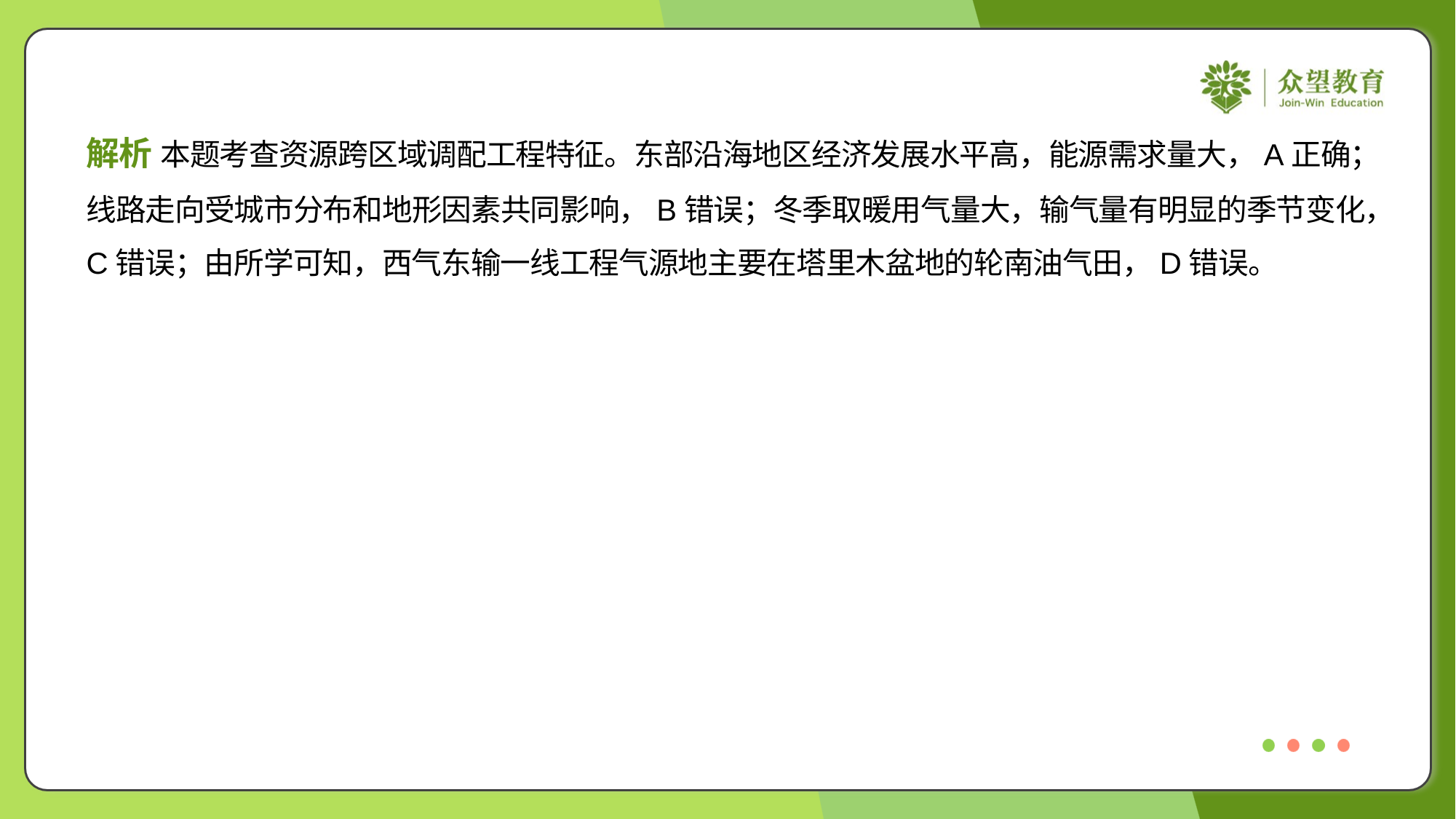

解析 本题考查资源跨区域调配工程特征。东部沿海地区经济发展水平高，能源需求量大，A正确；
线路走向受城市分布和地形因素共同影响，B错误；冬季取暖用气量大，输气量有明显的季节变化，
C错误；由所学可知，西气东输一线工程气源地主要在塔里木盆地的轮南油气田，D错误。